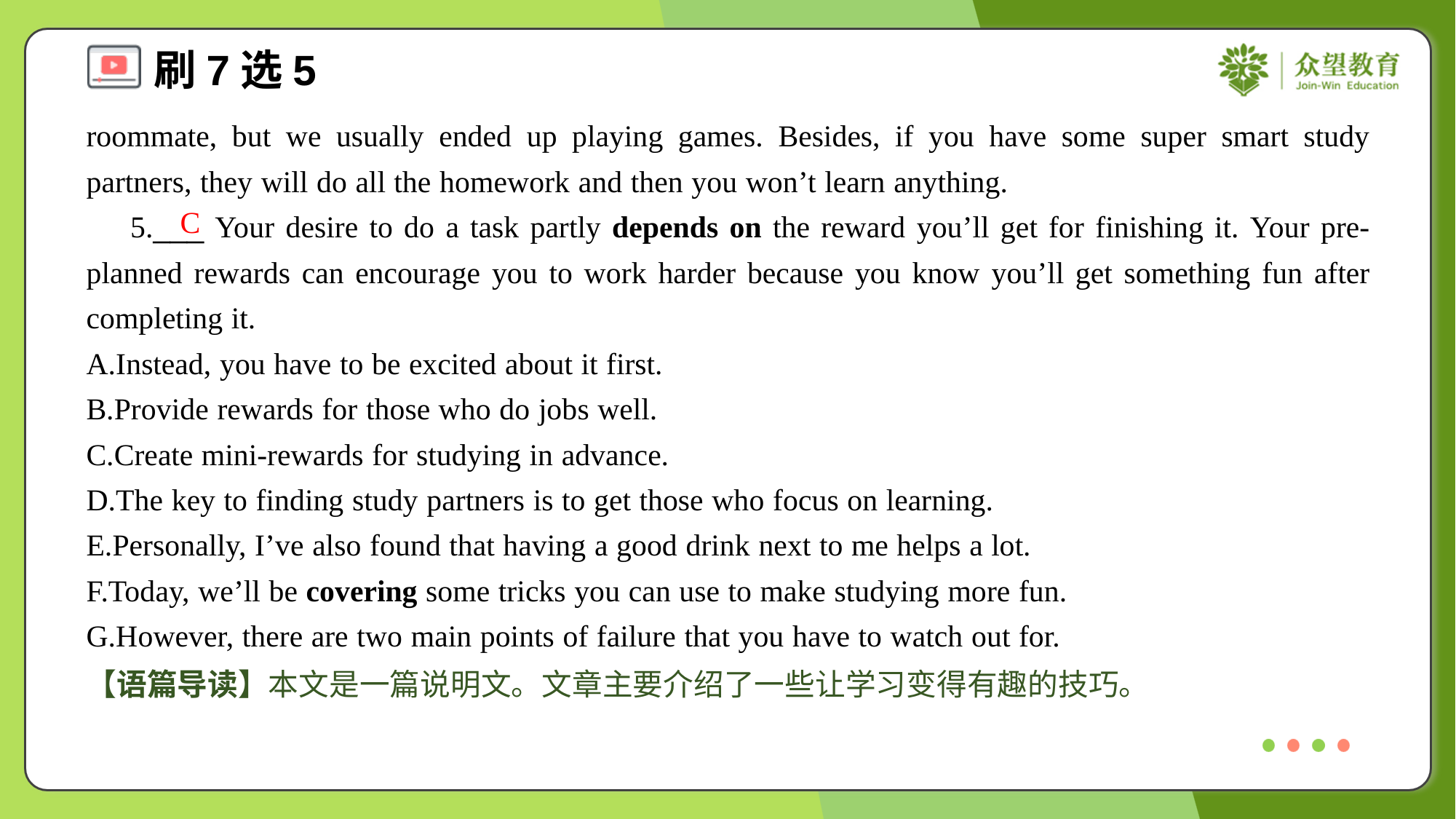

roommate, but we usually ended up playing games. Besides, if you have some super smart study partners, they will do all the homework and then you won’t learn anything.
    5.___ Your desire to do a task partly depends on the reward you’ll get for finishing it. Your pre-planned rewards can encourage you to work harder because you know you’ll get something fun after completing it.
A.Instead, you have to be excited about it first.
B.Provide rewards for those who do jobs well.
C.Create mini-rewards for studying in advance.
D.The key to finding study partners is to get those who focus on learning.
E.Personally, I’ve also found that having a good drink next to me helps a lot.
F.Today, we’ll be covering some tricks you can use to make studying more fun.
G.However, there are two main points of failure that you have to watch out for.
C
【语篇导读】本文是一篇说明文。文章主要介绍了一些让学习变得有趣的技巧。